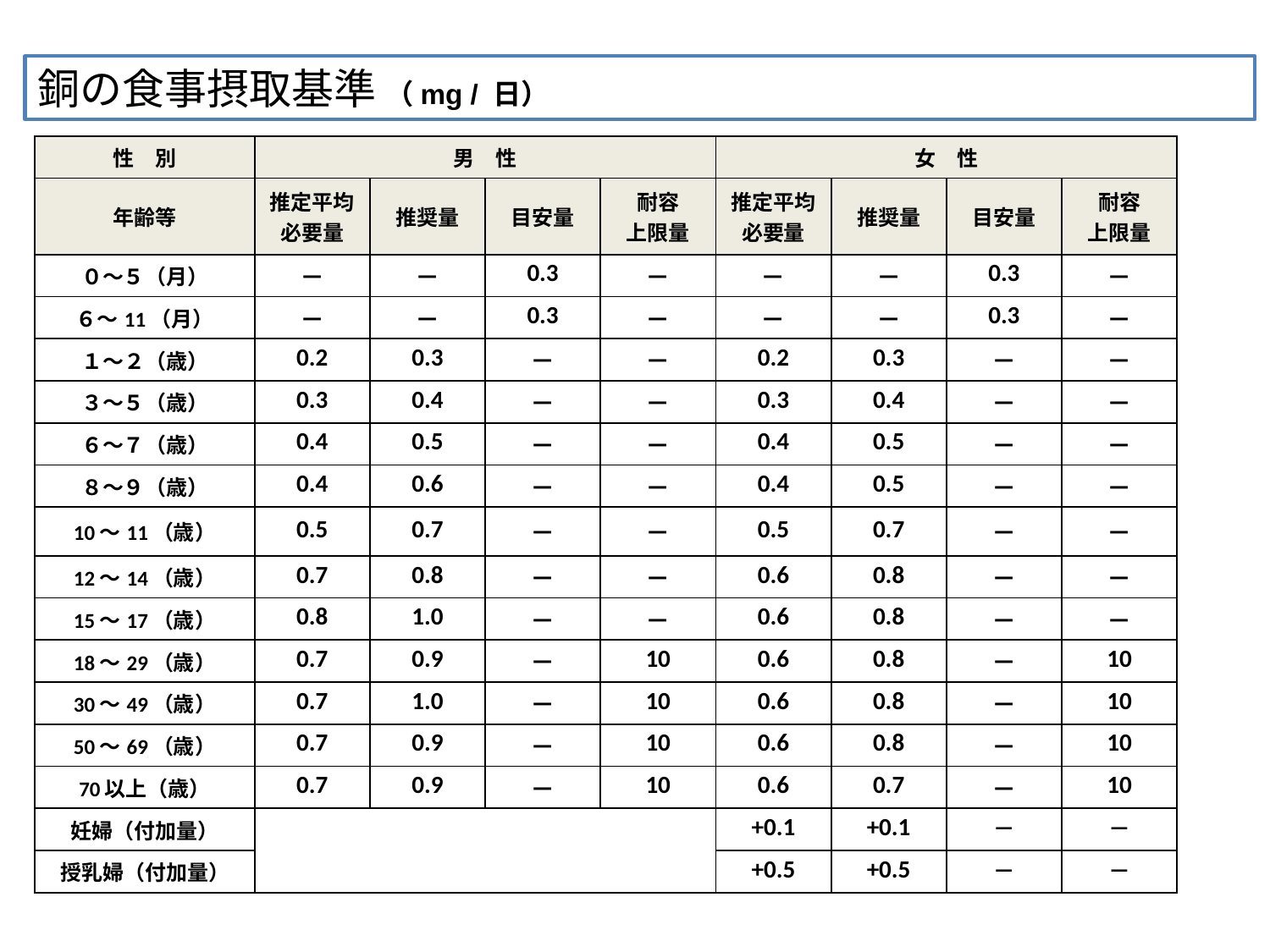

銅の食事摂取基準 （mg / 日）
| 性　別 | 男　性 |  |  |  | 女　性 |  |  |  |
| --- | --- | --- | --- | --- | --- | --- | --- | --- |
| 年齢等 | 推定平均 必要量 | 推奨量 | 目安量 | 耐容 上限量 | 推定平均 必要量 | 推奨量 | 目安量 | 耐容 上限量 |
| ０～５（月） | － | － | 0.3 | － | － | － | 0.3 | － |
| ６～11（月） | － | － | 0.3 | － | － | － | 0.3 | － |
| １～２（歳） | 0.2 | 0.3 | － | － | 0.2 | 0.3 | － | － |
| ３～５（歳） | 0.3 | 0.4 | － | － | 0.3 | 0.4 | － | － |
| ６～７（歳） | 0.4 | 0.5 | － | － | 0.4 | 0.5 | － | － |
| ８～９（歳） | 0.4 | 0.6 | － | － | 0.4 | 0.5 | － | － |
| 10～11（歳） | 0.5 | 0.7 | － | － | 0.5 | 0.7 | － | － |
| 12～14（歳） | 0.7 | 0.8 | － | － | 0.6 | 0.8 | － | － |
| 15～17（歳） | 0.8 | 1.0 | － | － | 0.6 | 0.8 | － | － |
| 18～29（歳） | 0.7 | 0.9 | － | 10 | 0.6 | 0.8 | － | 10 |
| 30～49（歳） | 0.7 | 1.0 | － | 10 | 0.6 | 0.8 | － | 10 |
| 50～69（歳） | 0.7 | 0.9 | － | 10 | 0.6 | 0.8 | － | 10 |
| 70以上（歳） | 0.7 | 0.9 | － | 10 | 0.6 | 0.7 | － | 10 |
| 妊婦（付加量） |  |  |  |  | +0.1 | +0.1 | ― | ― |
| 授乳婦（付加量） |  |  |  |  | +0.5 | +0.5 | ― | ― |